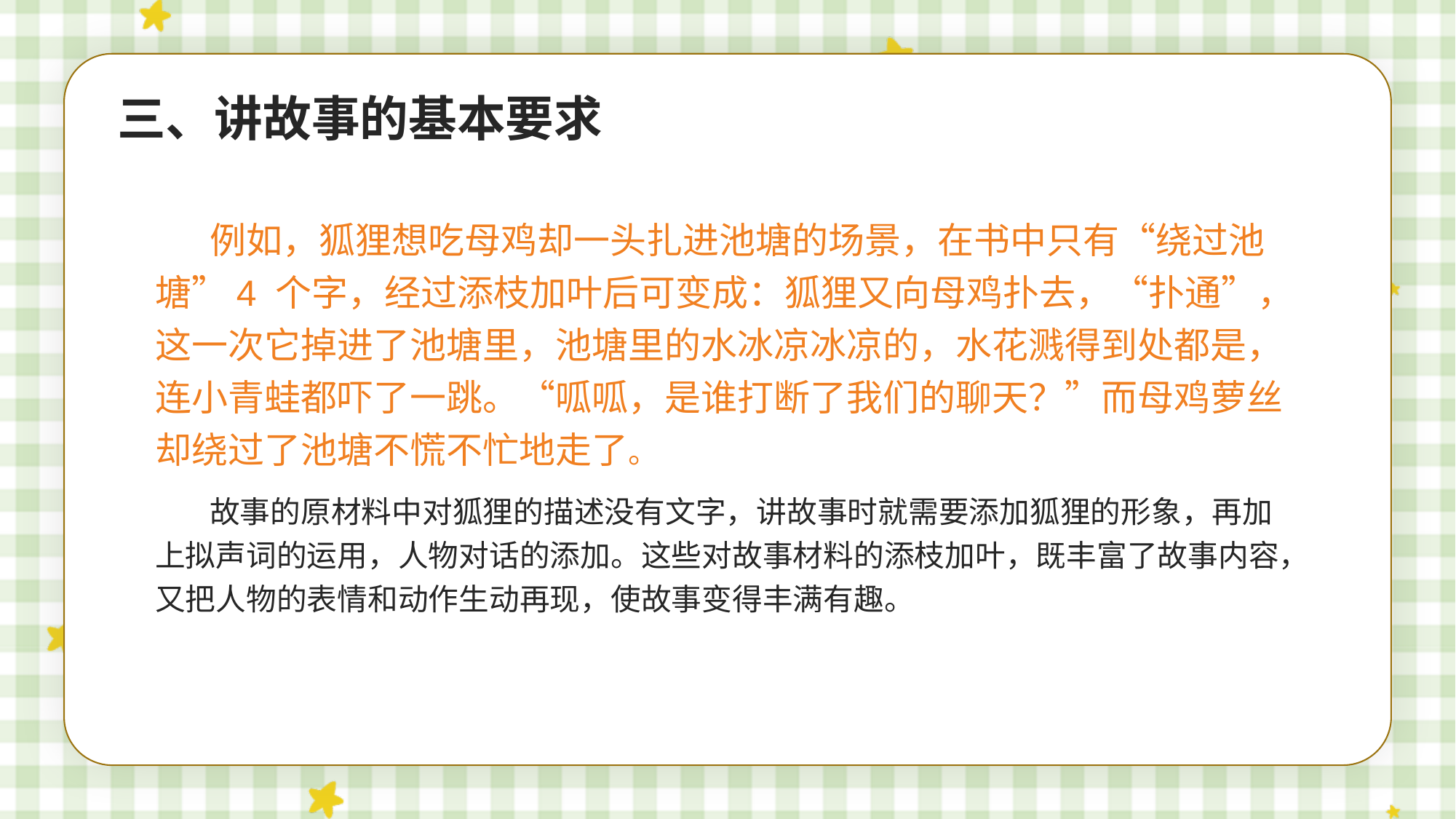

三、讲故事的基本要求
例如，狐狸想吃母鸡却一头扎进池塘的场景，在书中只有“绕过池塘”4 个字，经过添枝加叶后可变成：狐狸又向母鸡扑去，“扑通”，这一次它掉进了池塘里，池塘里的水冰凉冰凉的，水花溅得到处都是，连小青蛙都吓了一跳。“呱呱，是谁打断了我们的聊天？”而母鸡萝丝却绕过了池塘不慌不忙地走了。
故事的原材料中对狐狸的描述没有文字，讲故事时就需要添加狐狸的形象，再加上拟声词的运用，人物对话的添加。这些对故事材料的添枝加叶，既丰富了故事内容，又把人物的表情和动作生动再现，使故事变得丰满有趣。